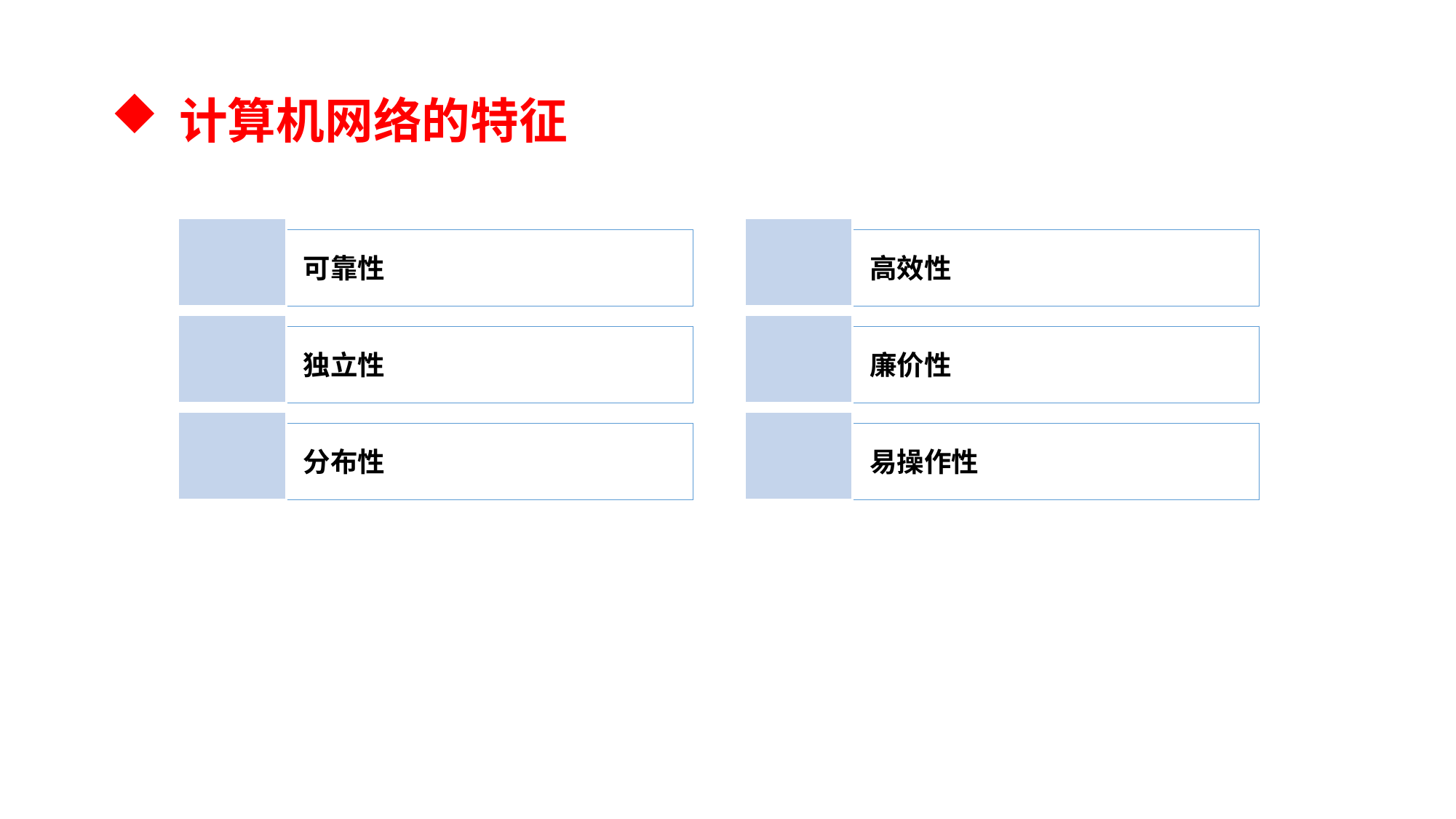

# 计算机网络的特征
可靠性
高效性
独立性
廉价性
分布性
易操作性